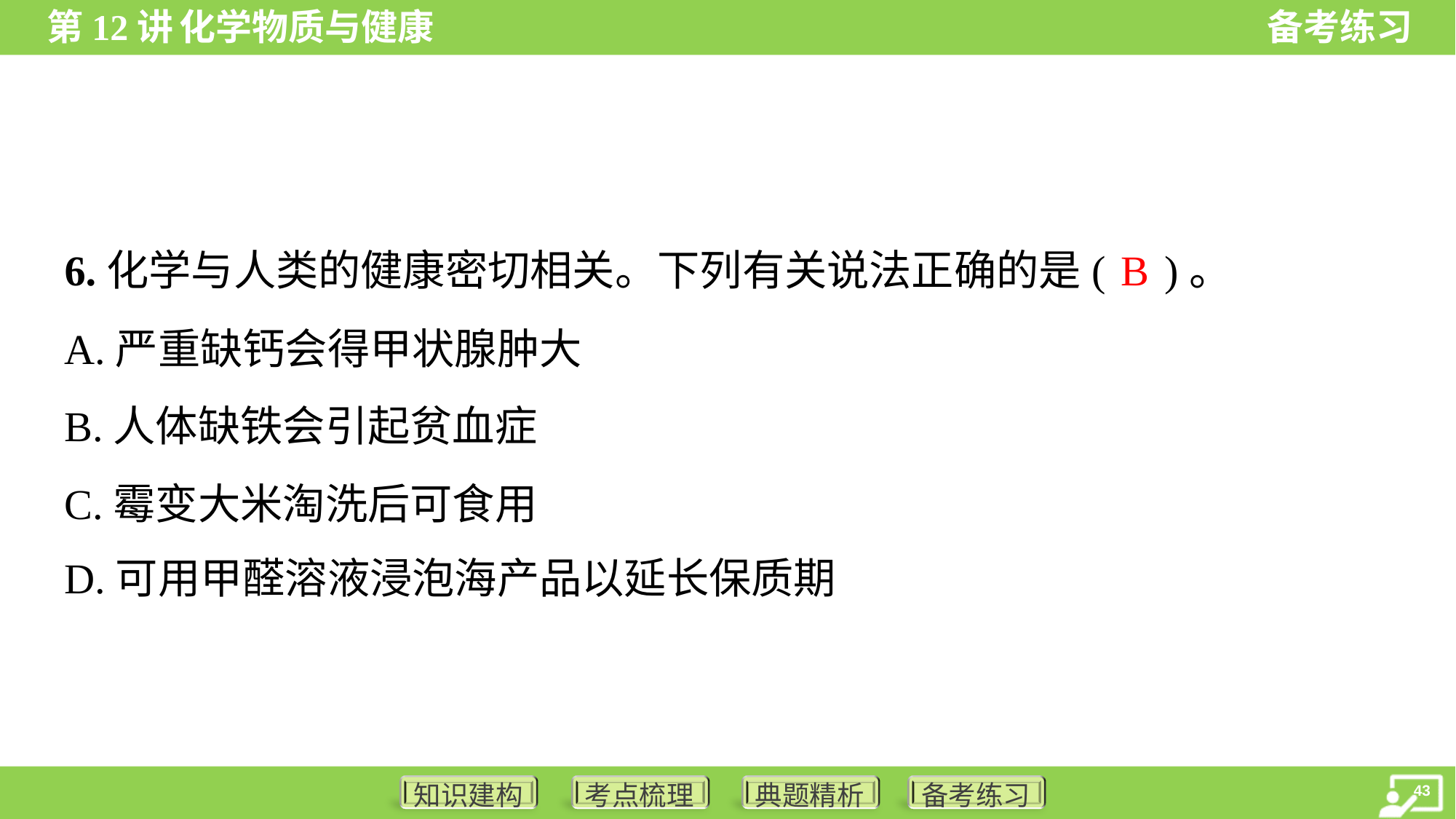

B
6.化学与人类的健康密切相关。下列有关说法正确的是(     )。
A.严重缺钙会得甲状腺肿大
B.人体缺铁会引起贫血症
C.霉变大米淘洗后可食用
D.可用甲醛溶液浸泡海产品以延长保质期